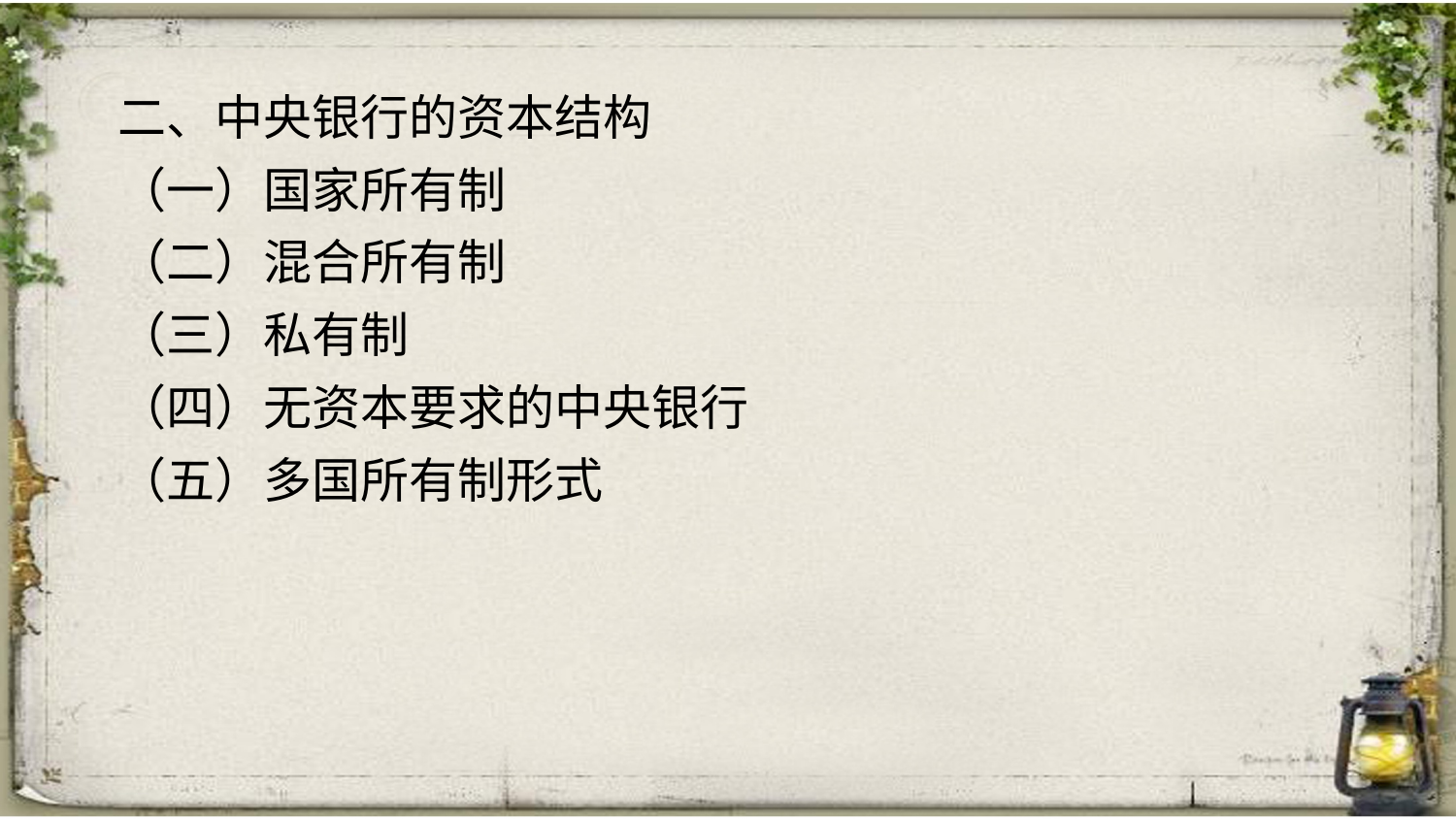

二、中央银行的资本结构
（一）国家所有制
（二）混合所有制
（三）私有制
（四）无资本要求的中央银行
（五）多国所有制形式